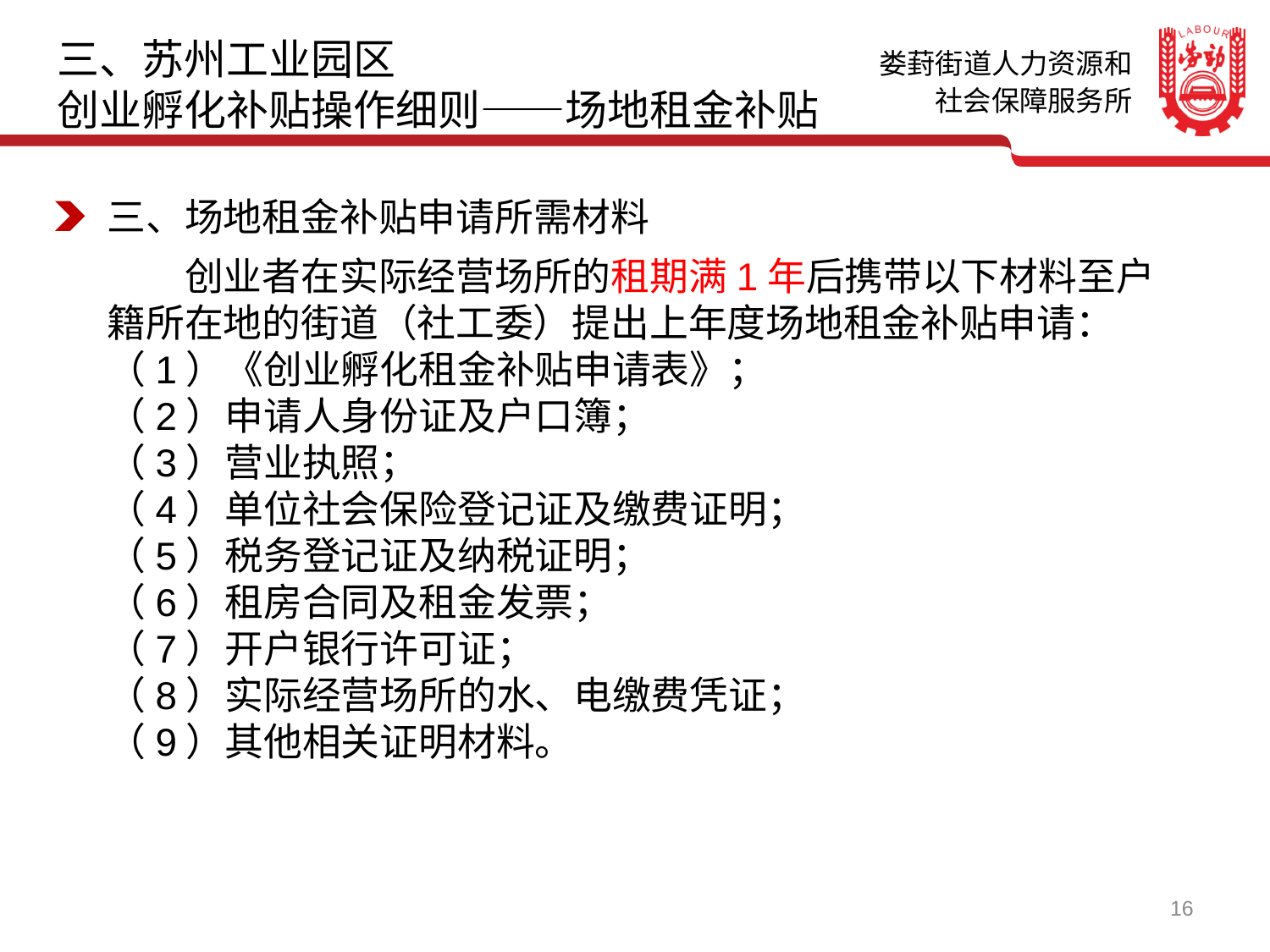

三、苏州工业园区
创业孵化补贴操作细则——场地租金补贴
三、场地租金补贴申请所需材料

　　创业者在实际经营场所的租期满1年后携带以下材料至户籍所在地的街道（社工委）提出上年度场地租金补贴申请：
（1）《创业孵化租金补贴申请表》；
（2）申请人身份证及户口簿；
（3）营业执照；
（4）单位社会保险登记证及缴费证明；
（5）税务登记证及纳税证明；
（6）租房合同及租金发票；
（7）开户银行许可证；
（8）实际经营场所的水、电缴费凭证；
（9）其他相关证明材料。
16